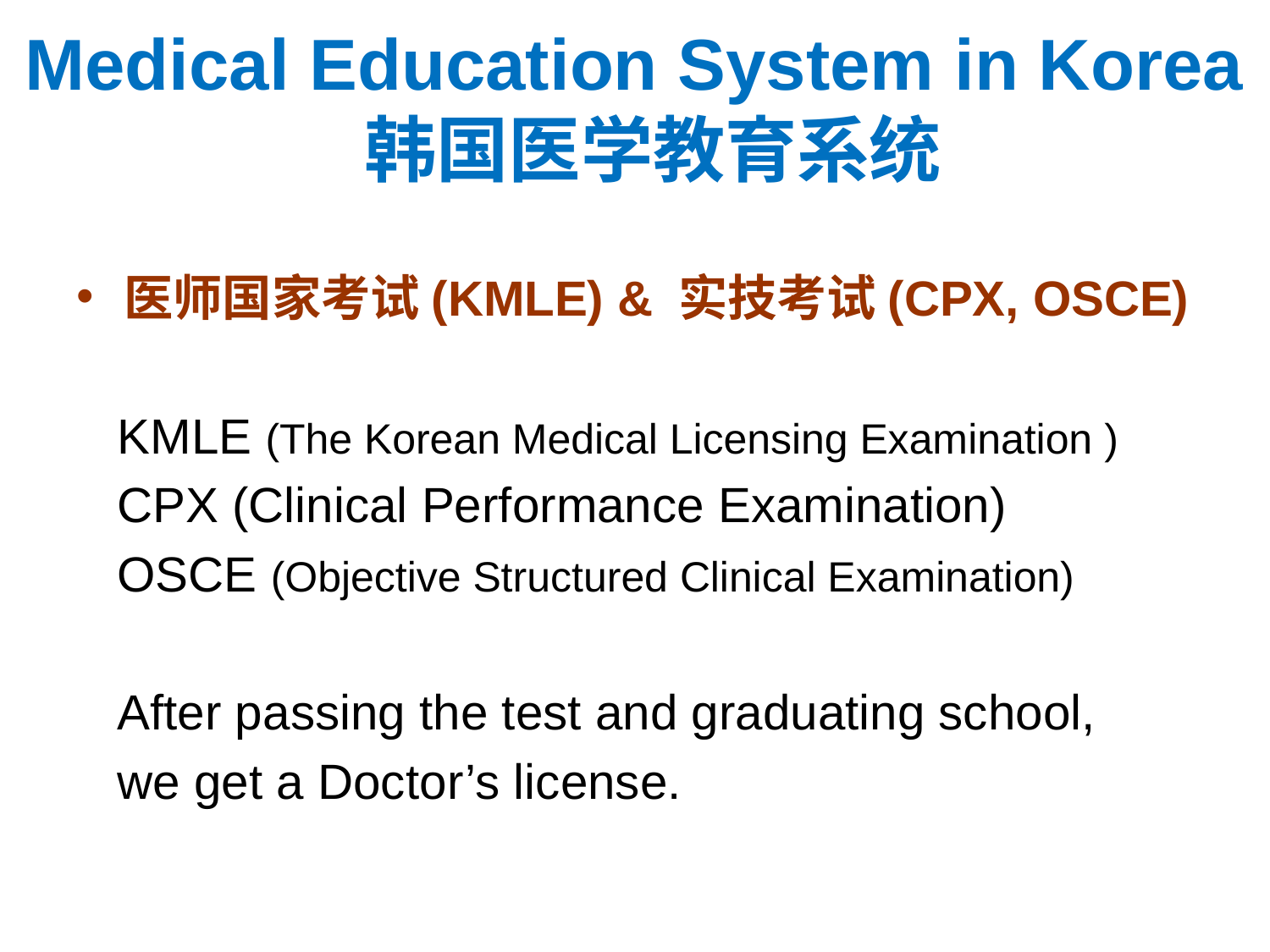

# Medical Education System in Korea 韩国医学教育系统
医师国家考试(KMLE) & 实技考试(CPX, OSCE)

   KMLE (The Korean Medical Licensing Examination )
   CPX (Clinical Performance Examination)
   OSCE (Objective Structured Clinical Examination)

   After passing the test and graduating school,
   we get a Doctor’s license.